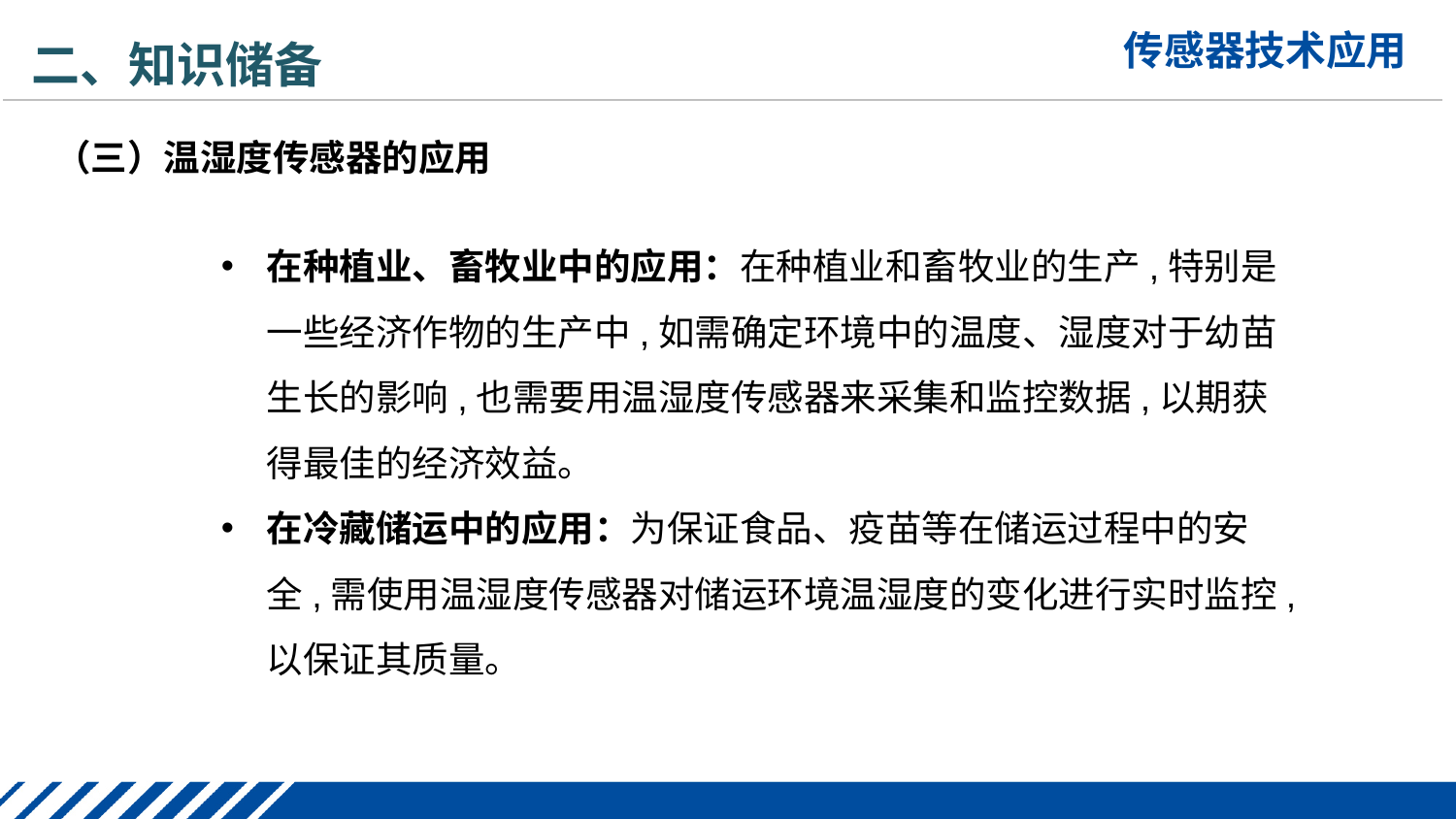

二、知识储备
（三）温湿度传感器的应用
在种植业、畜牧业中的应用：在种植业和畜牧业的生产,特别是一些经济作物的生产中,如需确定环境中的温度、湿度对于幼苗生长的影响,也需要用温湿度传感器来采集和监控数据,以期获得最佳的经济效益。
在冷藏储运中的应用：为保证食品、疫苗等在储运过程中的安全,需使用温湿度传感器对储运环境温湿度的变化进行实时监控,以保证其质量。